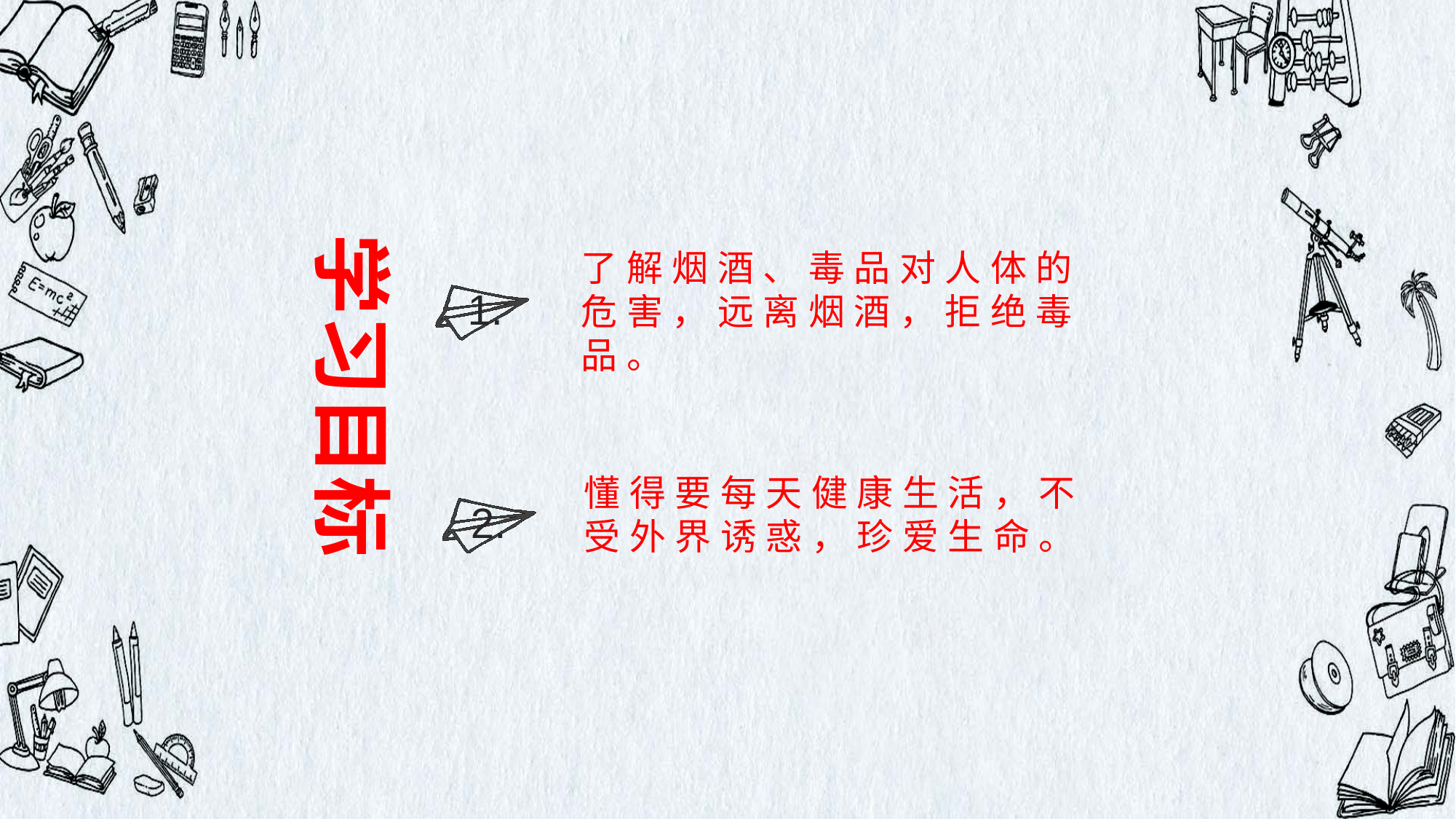

学习目标
了解烟酒、毒品对人体的危害，远离烟酒，拒绝毒品。
1.

懂得要每天健康生活，不受外界诱惑，珍爱生命。
2.